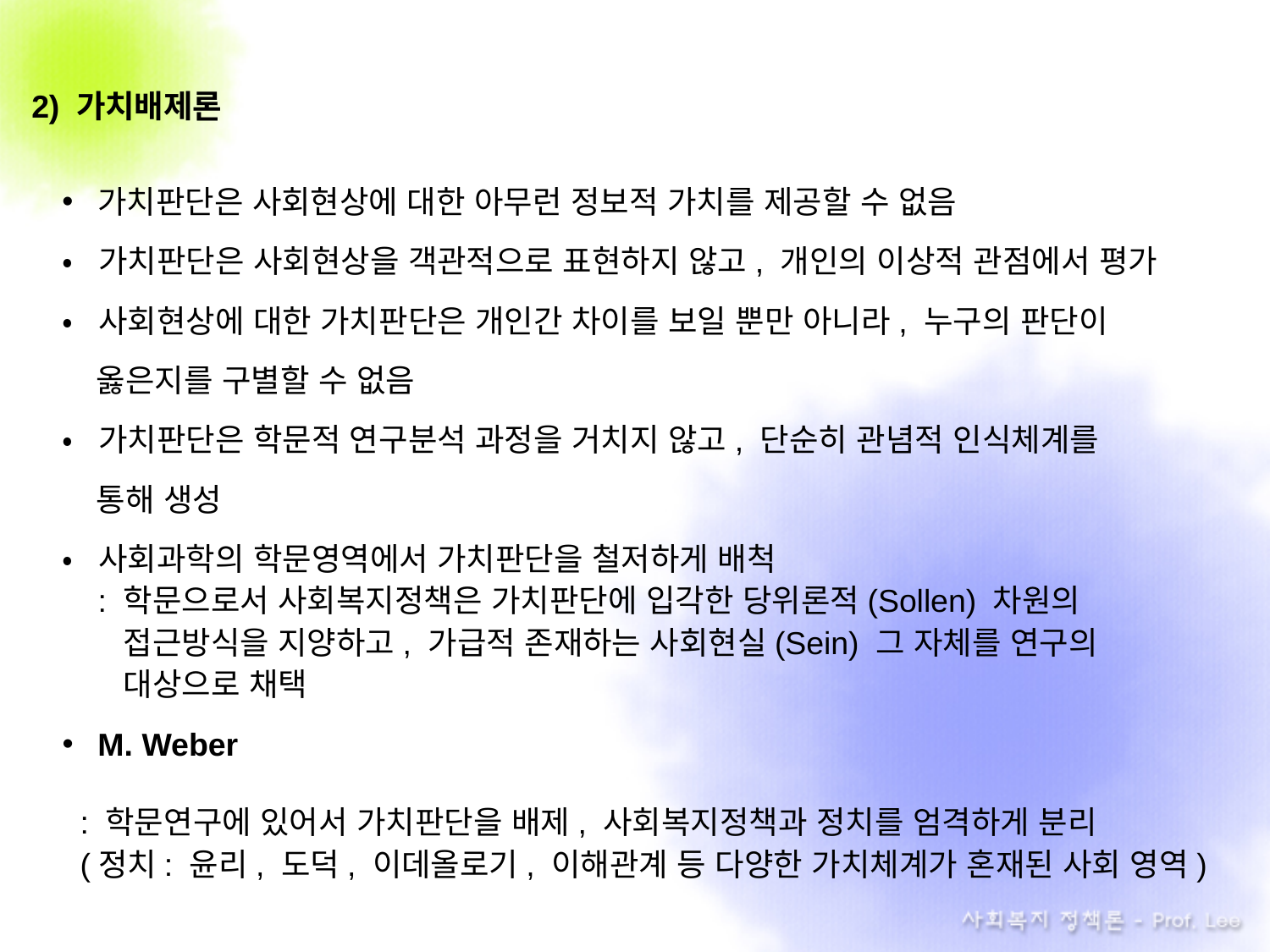

2) 가치배제론

가치판단은 사회현상에 대한 아무런 정보적 가치를 제공할 수 없음
•  가치판단은 사회현상을 객관적으로 표현하지 않고, 개인의 이상적 관점에서 평가
•  사회현상에 대한 가치판단은 개인간 차이를 보일 뿐만 아니라, 누구의 판단이
   옳은지를 구별할 수 없음
•  가치판단은 학문적 연구분석 과정을 거치지 않고, 단순히 관념적 인식체계를
   통해 생성
•  사회과학의 학문영역에서 가치판단을 철저하게 배척
    : 학문으로서 사회복지정책은 가치판단에 입각한 당위론적(Sollen) 차원의
    . 접근방식을 지양하고, 가급적 존재하는 사회현실(Sein) 그 자체를 연구의
  .   대상으로 채택
M. Weber

  : 학문연구에 있어서 가치판단을 배제, 사회복지정책과 정치를 엄격하게 분리
  (정치: 윤리, 도덕, 이데올로기, 이해관계 등 다양한 가치체계가 혼재된 사회 영역)